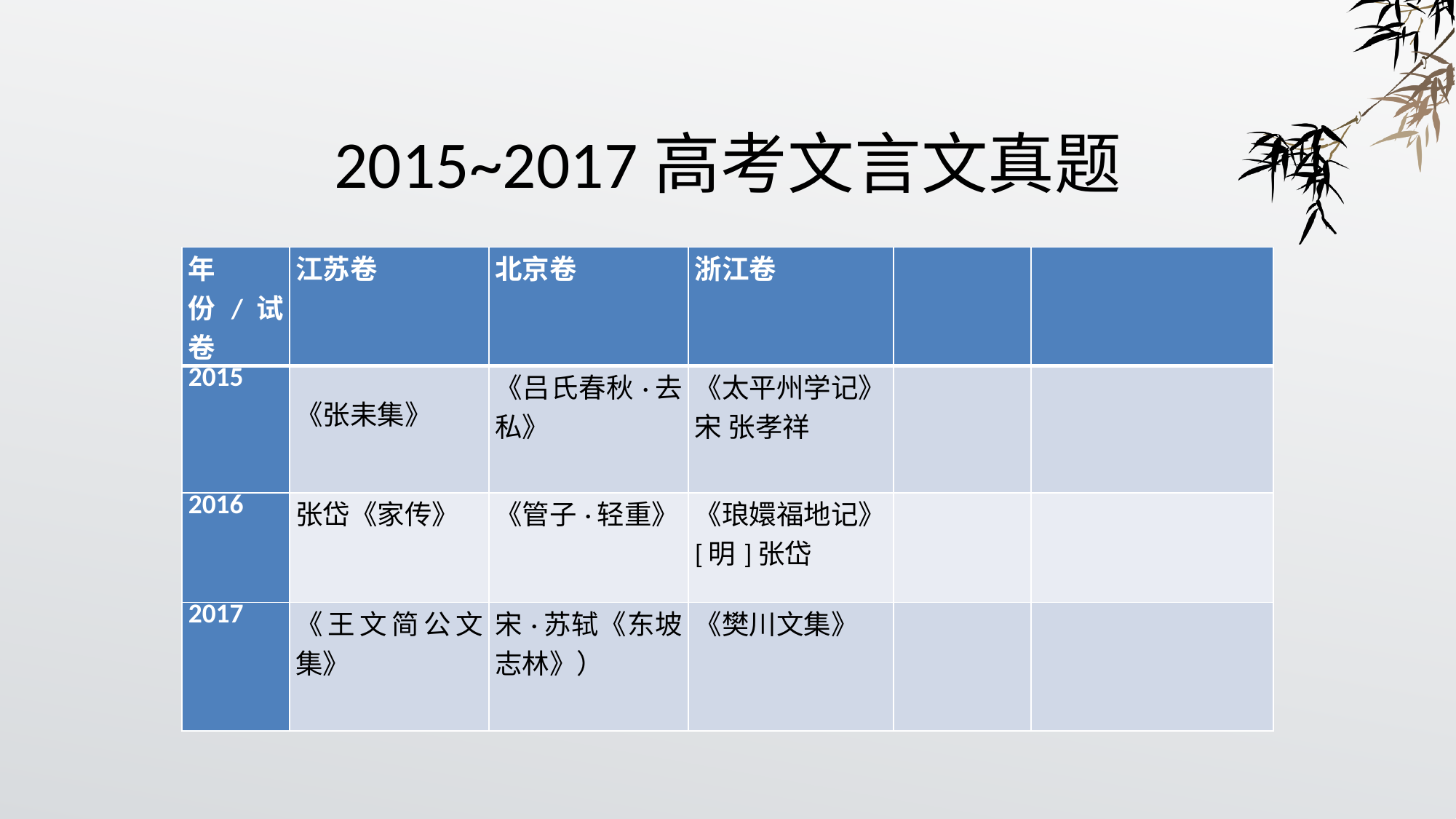

# 2015~2017高考文言文真题
| 年份/试卷 | 江苏卷 | 北京卷 | 浙江卷 |  |  |
| --- | --- | --- | --- | --- | --- |
| 2015 | 《张耒集》 | 《吕氏春秋·去私》 | 《太平州学记》 宋 张孝祥 |  |  |
| 2016 | 张岱《家传》 | 《管子·轻重》 | 《琅嬛福地记》 [明]张岱 |  |  |
| 2017 | 《王文简公文集》 | 宋·苏轼《东坡志林》） | 《樊川文集》 |  |  |